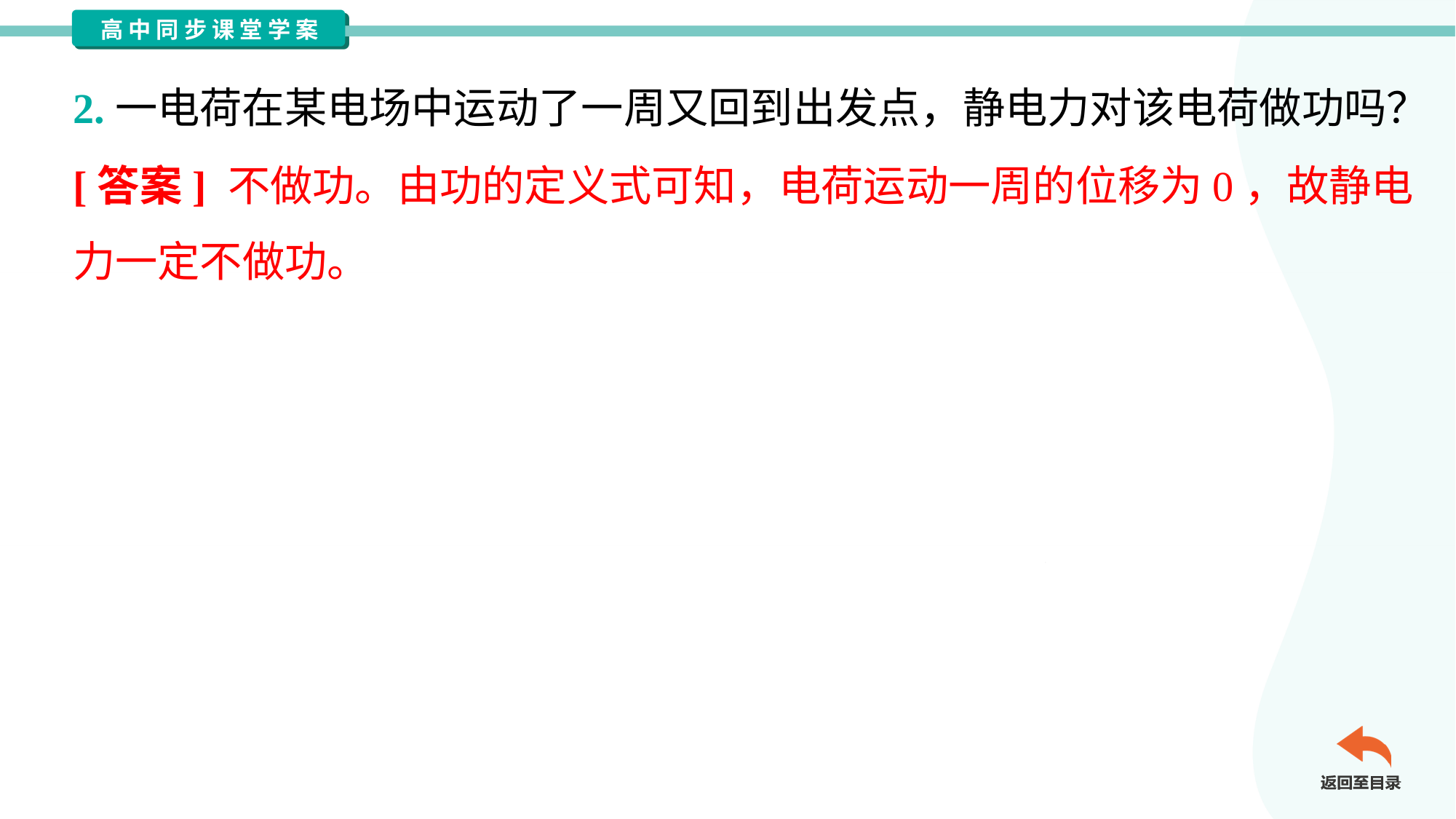

2.一电荷在某电场中运动了一周又回到出发点，静电力对该电荷做功吗？
[答案] 不做功。由功的定义式可知，电荷运动一周的位移为0，故静电
力一定不做功。